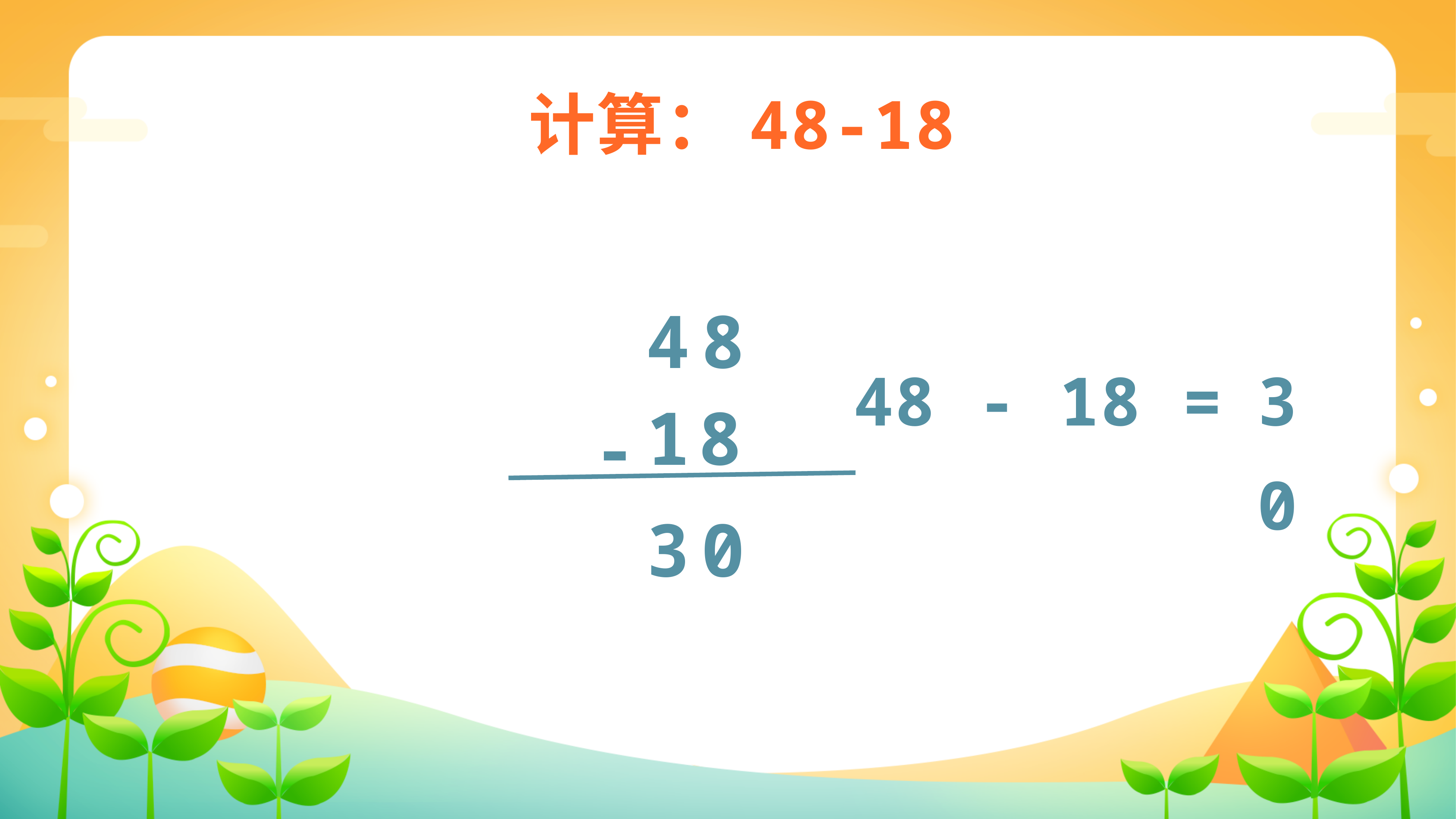

计算：48-18
4
8
48 - 18 =
30
1
8
-
3
0